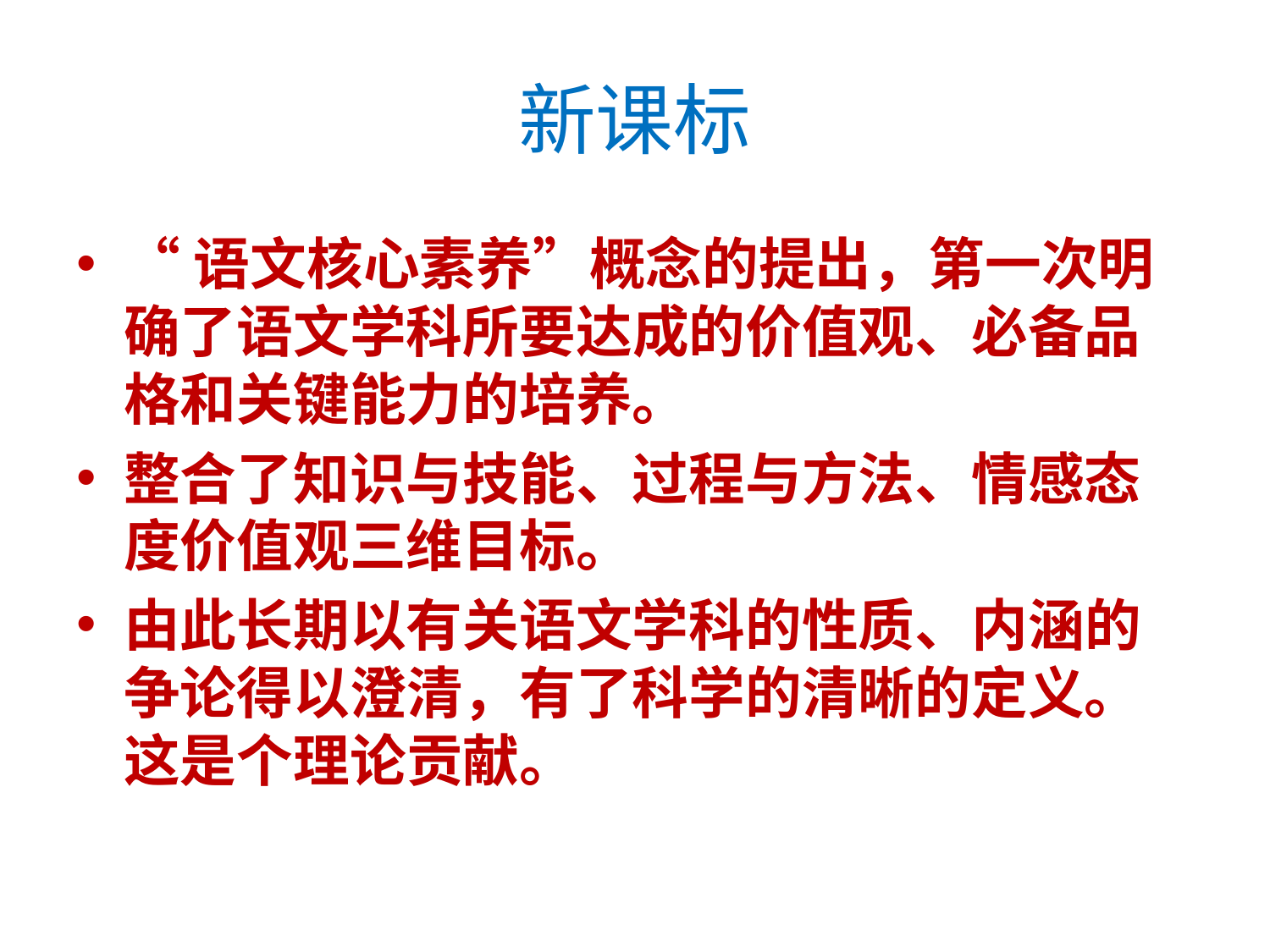

# 新课标
“语文核心素养”概念的提出，第一次明确了语文学科所要达成的价值观、必备品格和关键能力的培养。
整合了知识与技能、过程与方法、情感态度价值观三维目标。
由此长期以有关语文学科的性质、内涵的争论得以澄清，有了科学的清晰的定义。这是个理论贡献。